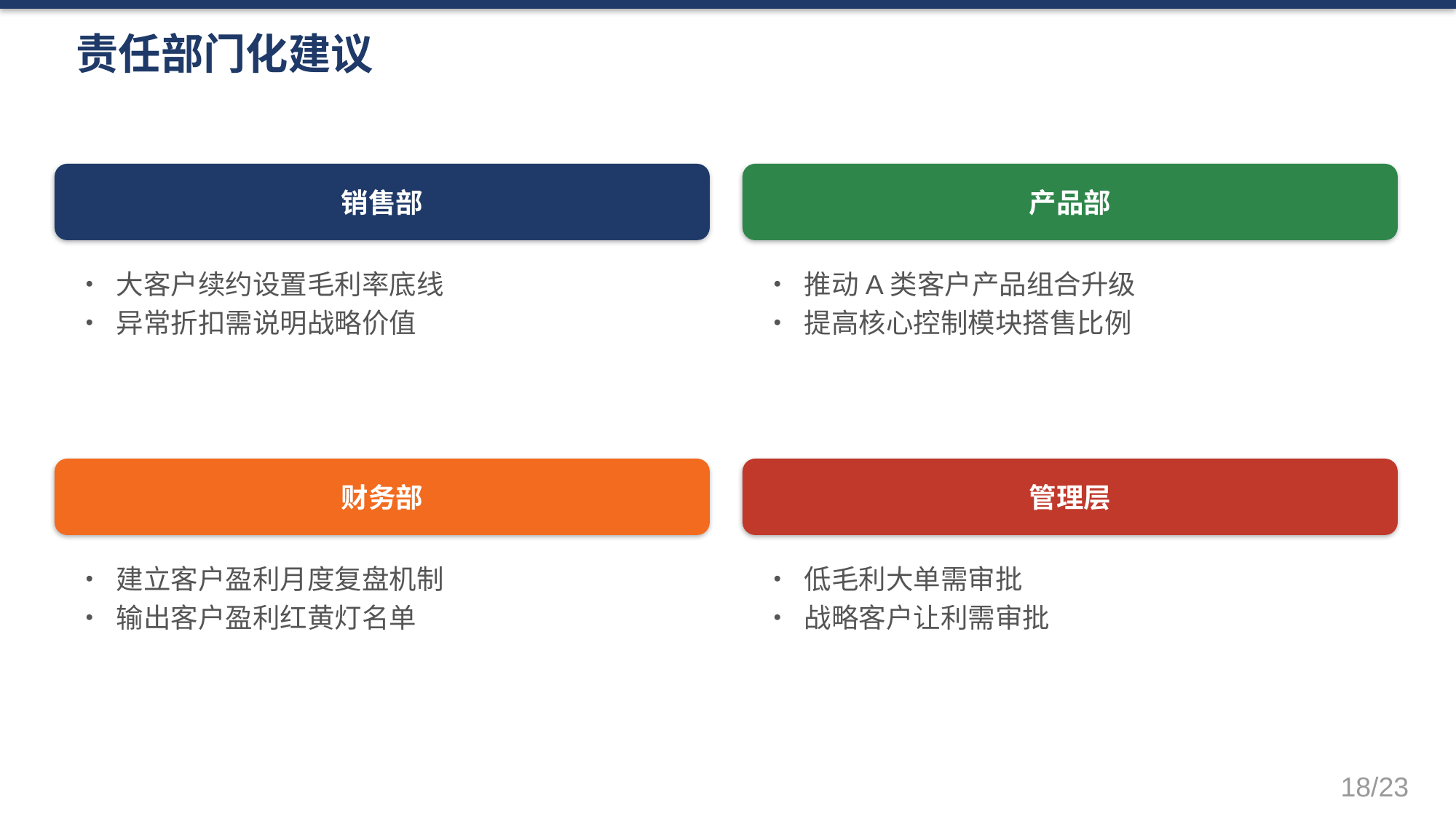

责任部门化建议
销售部
产品部
• 大客户续约设置毛利率底线
• 异常折扣需说明战略价值
• 推动A类客户产品组合升级
• 提高核心控制模块搭售比例
财务部
管理层
• 建立客户盈利月度复盘机制
• 输出客户盈利红黄灯名单
• 低毛利大单需审批
• 战略客户让利需审批
18/23